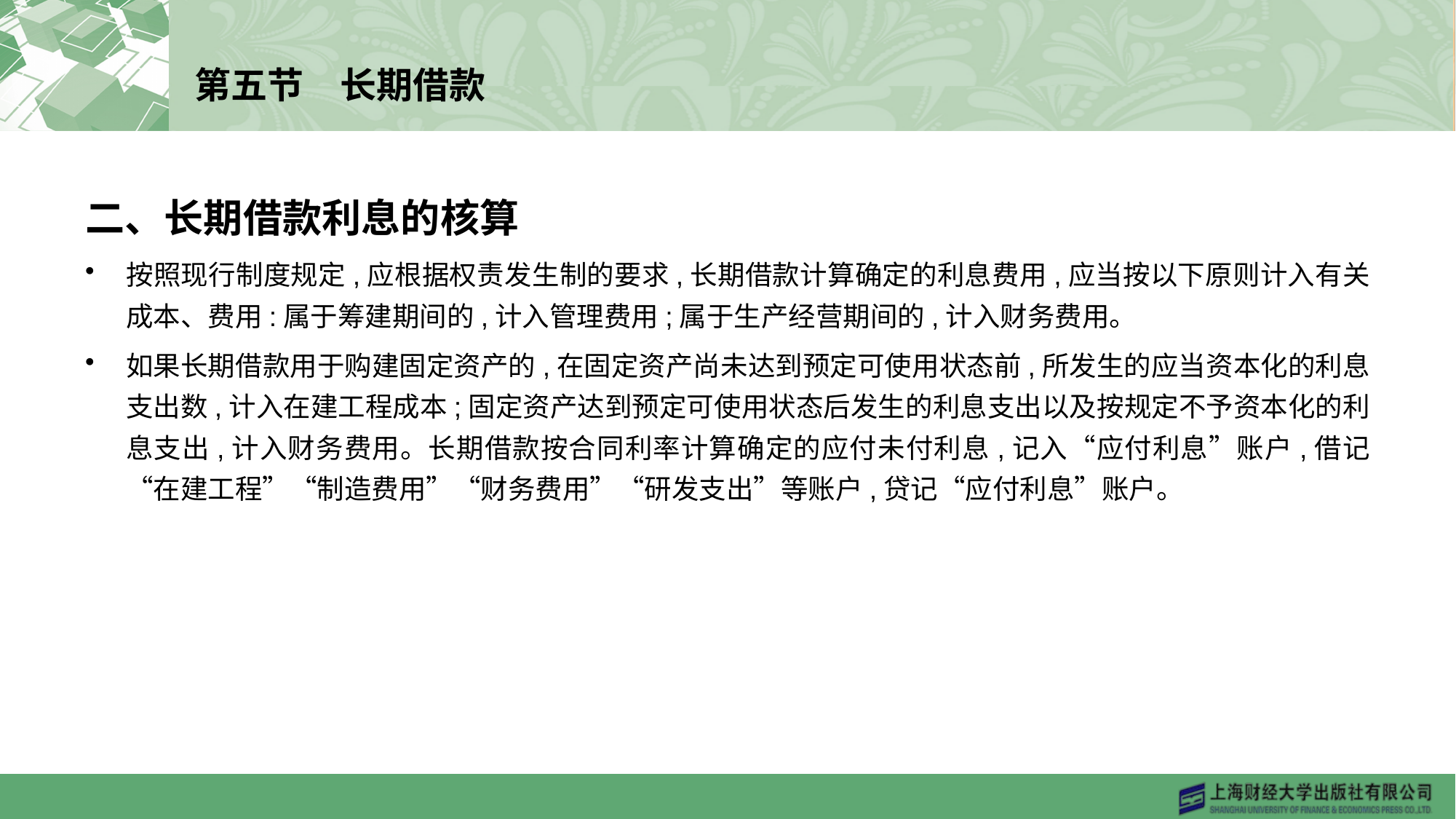

# 第五节　长期借款
二、长期借款利息的核算
按照现行制度规定,应根据权责发生制的要求,长期借款计算确定的利息费用,应当按以下原则计入有关成本、费用:属于筹建期间的,计入管理费用;属于生产经营期间的,计入财务费用。
如果长期借款用于购建固定资产的,在固定资产尚未达到预定可使用状态前,所发生的应当资本化的利息支出数,计入在建工程成本;固定资产达到预定可使用状态后发生的利息支出以及按规定不予资本化的利息支出,计入财务费用。长期借款按合同利率计算确定的应付未付利息,记入“应付利息”账户,借记“在建工程”“制造费用”“财务费用”“研发支出”等账户,贷记“应付利息”账户。